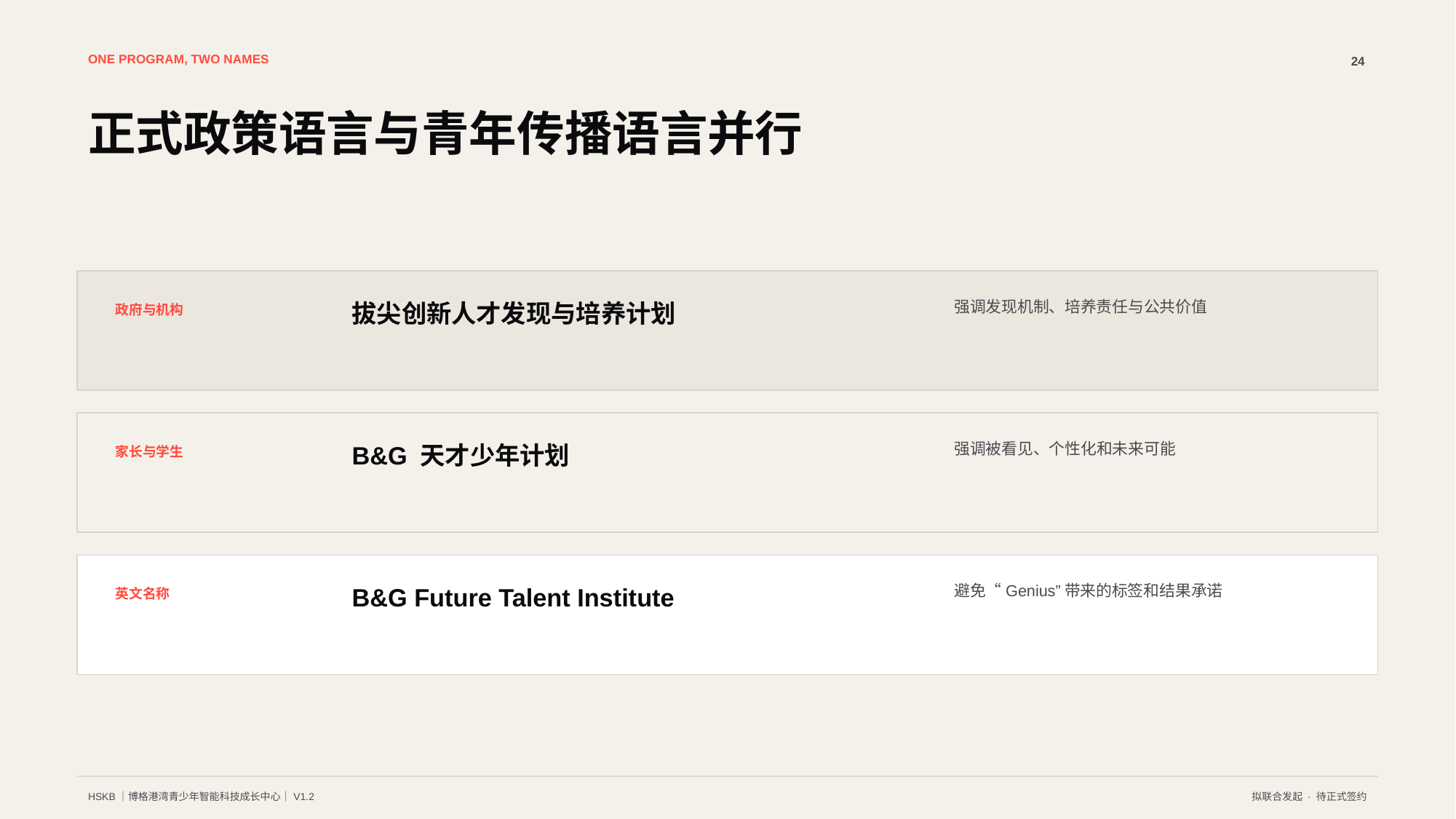

ONE PROGRAM, TWO NAMES
24
正式政策语言与青年传播语言并行

强调发现机制、培养责任与公共价值
拔尖创新人才发现与培养计划
政府与机构

强调被看见、个性化和未来可能
B&G 天才少年计划
家长与学生

避免“Genius”带来的标签和结果承诺
B&G Future Talent Institute
英文名称

HSKB｜博格港湾青少年智能科技成长中心｜V1.2
拟联合发起 · 待正式签约